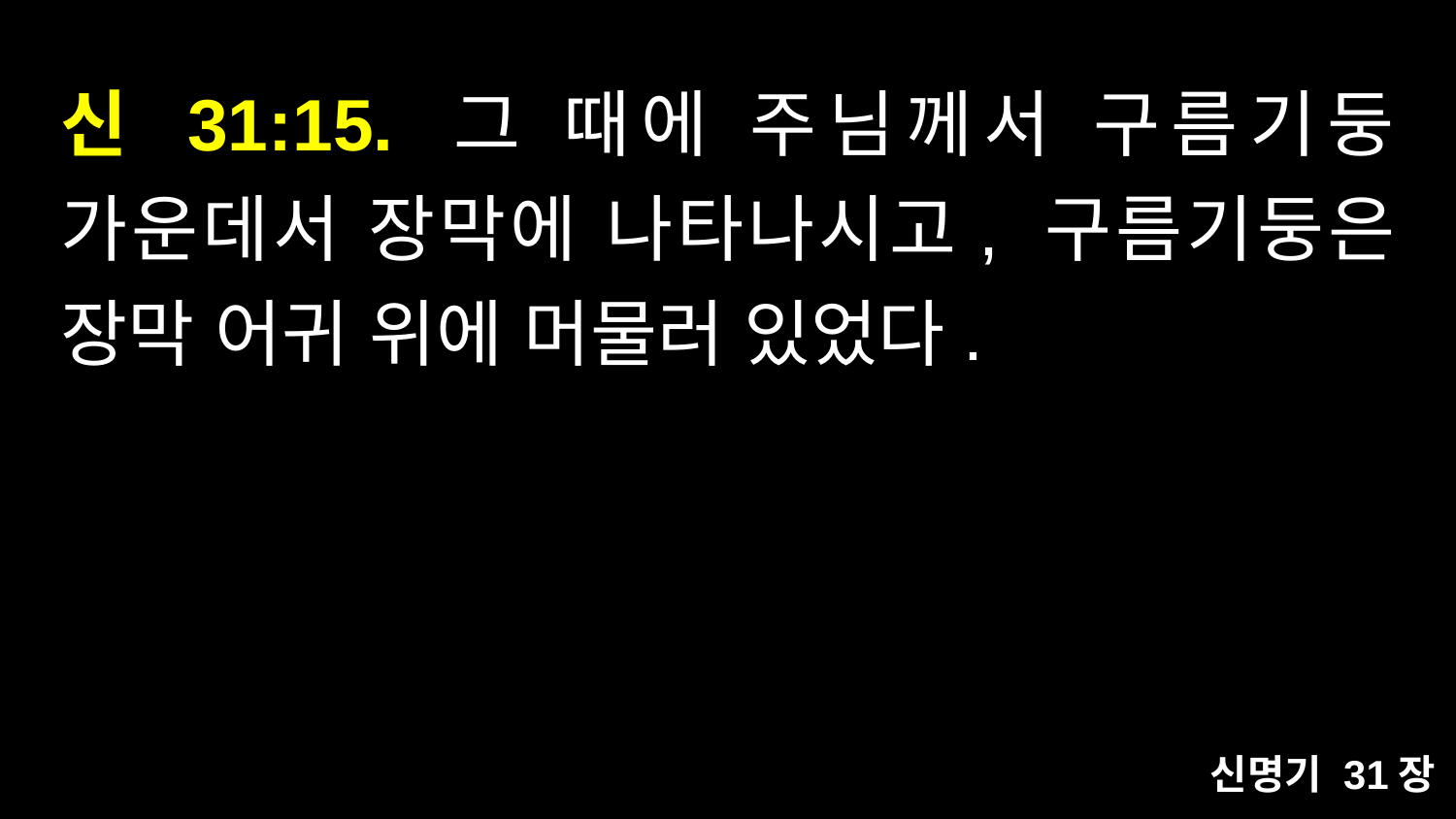

# 신 31:15. 그 때에 주님께서 구름기둥 가운데서 장막에 나타나시고, 구름기둥은 장막 어귀 위에 머물러 있었다.
신명기 31장